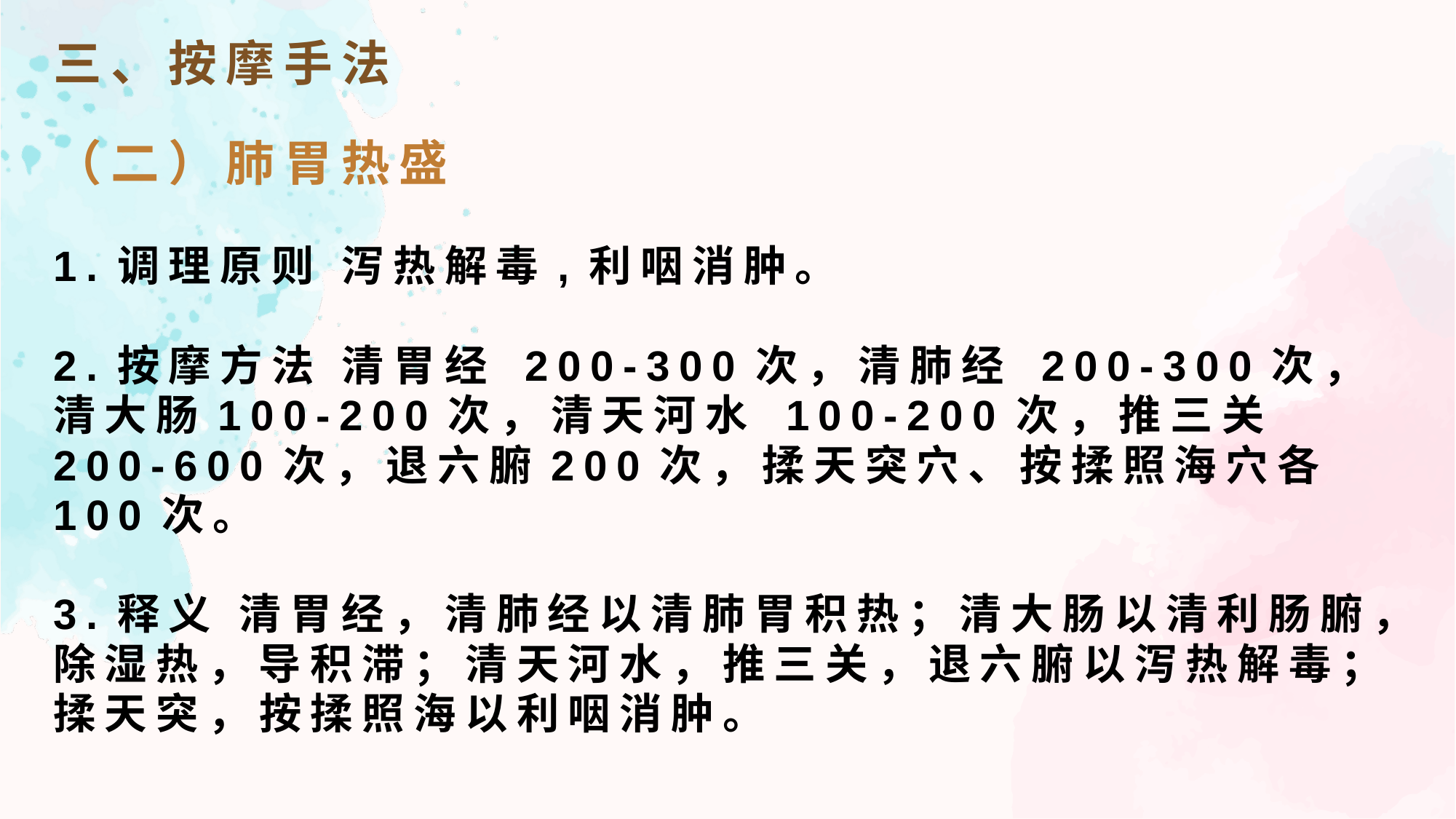

三、按摩手法

（二）肺胃热盛

1.调理原则 泻热解毒,利咽消肿。

2.按摩方法 清胃经 200-300次，清肺经 200-300次，清大肠100-200次，清天河水 100-200次，推三关 200-600次，退六腑200次，揉天突穴、按揉照海穴各100次。

3.释义 清胃经，清肺经以清肺胃积热；清大肠以清利肠腑，除湿热，导积滞；清天河水，推三关，退六腑以泻热解毒；揉天突，按揉照海以利咽消肿。